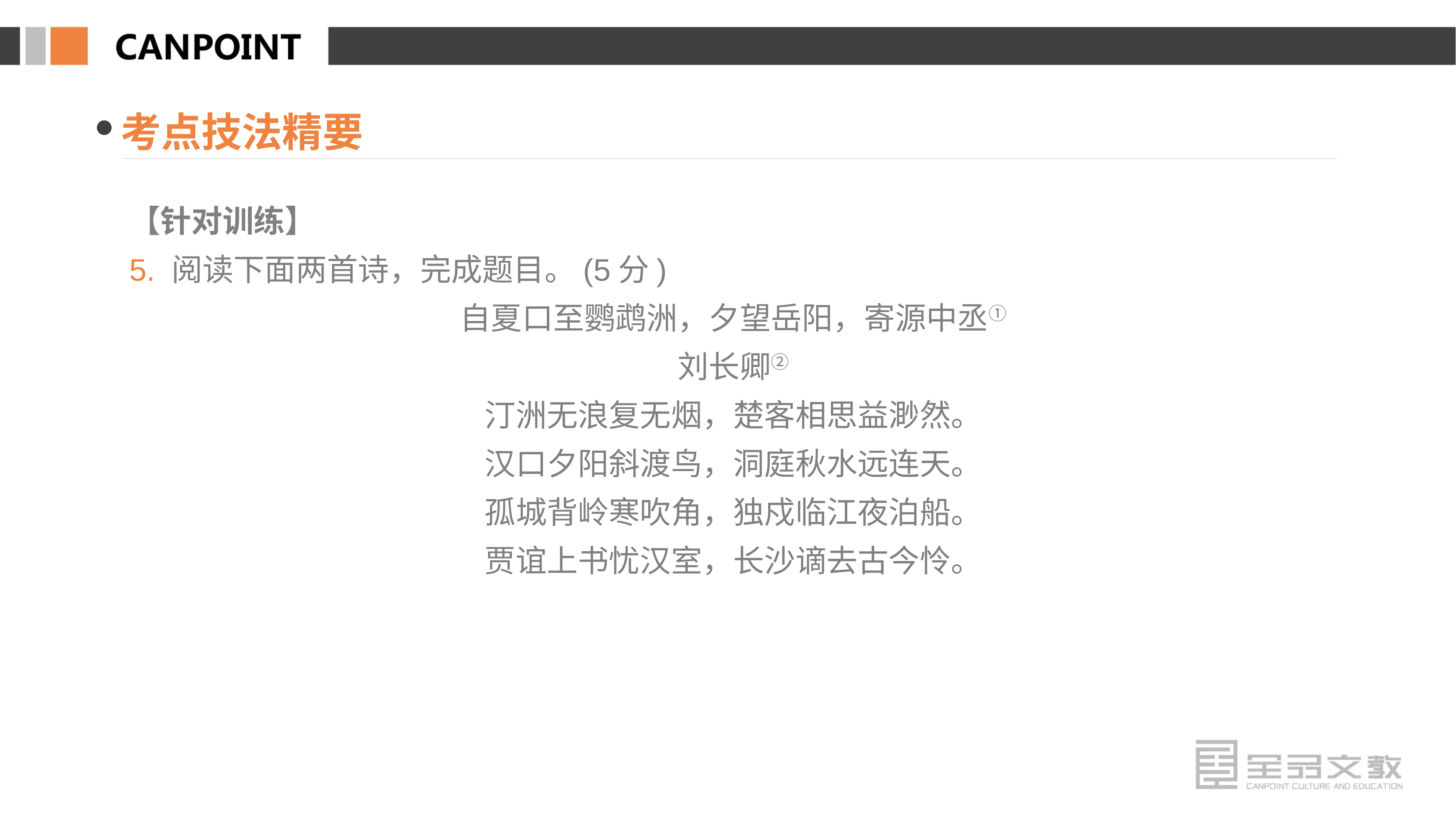

考点技法精要

【针对训练】
5. 阅读下面两首诗，完成题目。(5分)
自夏口至鹦鹉洲，夕望岳阳，寄源中丞①
刘长卿②
汀洲无浪复无烟，楚客相思益渺然。
汉口夕阳斜渡鸟，洞庭秋水远连天。
孤城背岭寒吹角，独戍临江夜泊船。
贾谊上书忧汉室，长沙谪去古今怜。